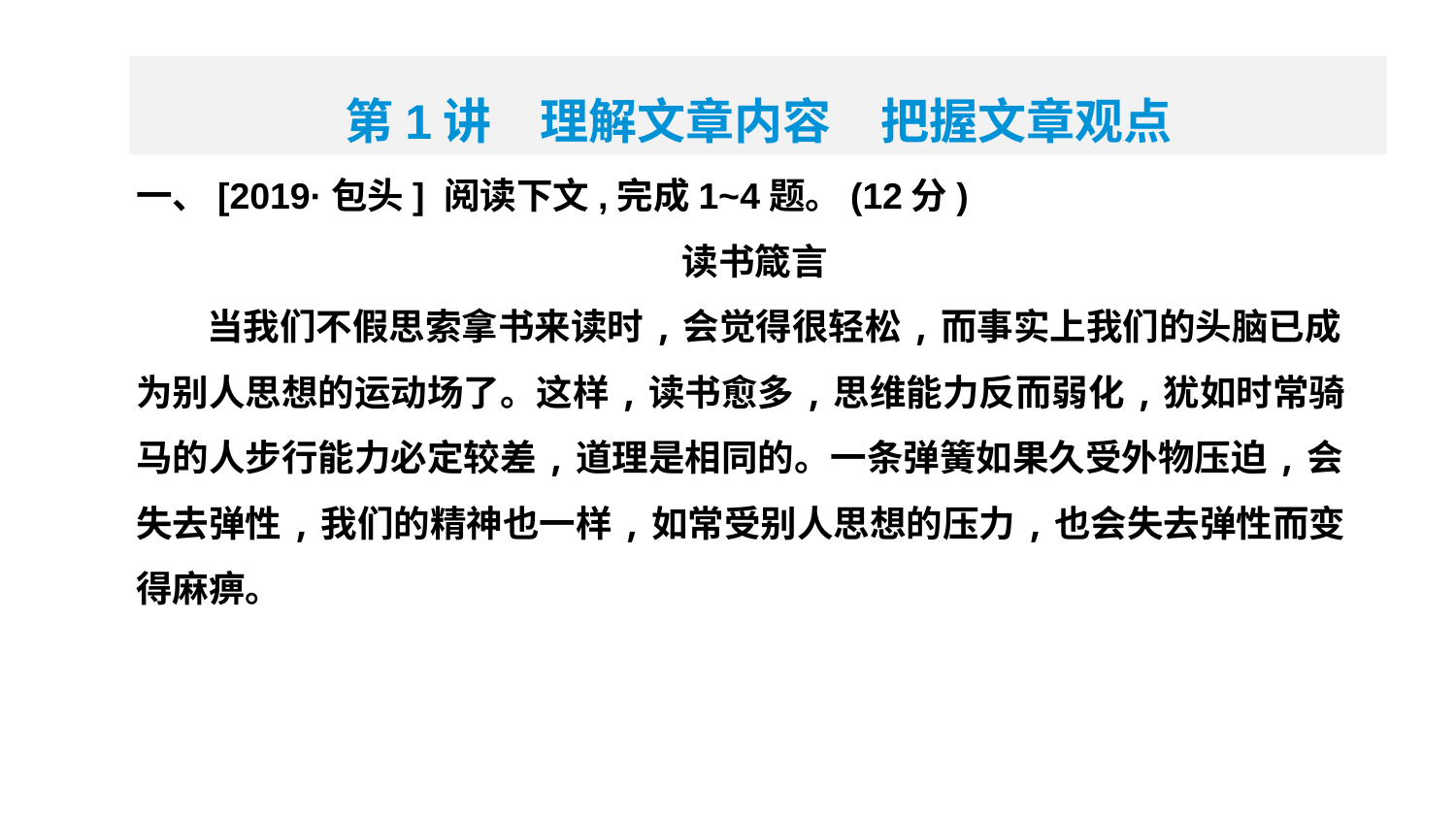

第1讲　理解文章内容　把握文章观点
一、[2019·包头] 阅读下文,完成1~4题。(12分)
读书箴言
当我们不假思索拿书来读时,会觉得很轻松,而事实上我们的头脑已成为别人思想的运动场了。这样,读书愈多,思维能力反而弱化,犹如时常骑马的人步行能力必定较差,道理是相同的。一条弹簧如果久受外物压迫,会失去弹性,我们的精神也一样,如常受别人思想的压力,也会失去弹性而变得麻痹。